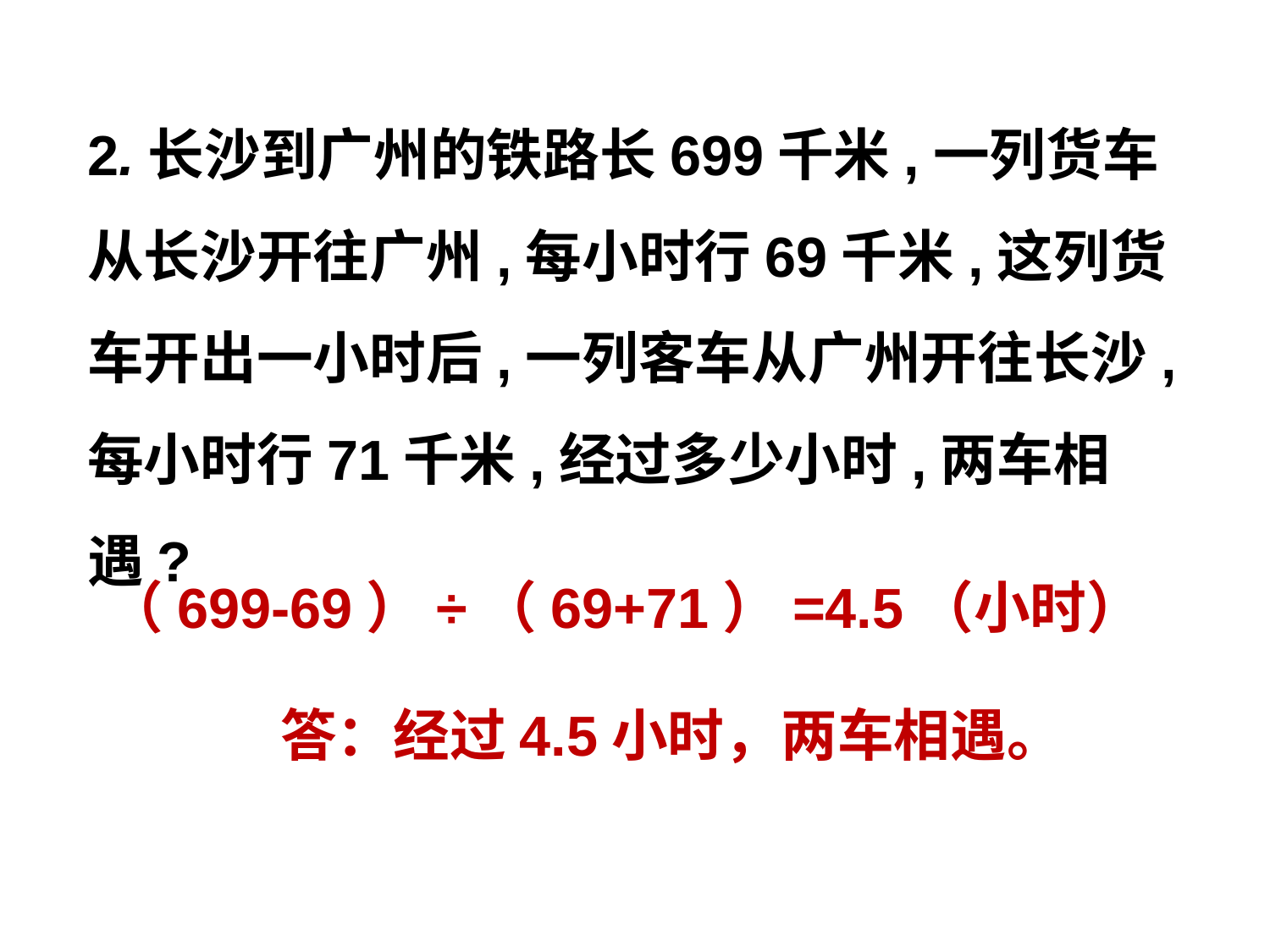

2.长沙到广州的铁路长699千米,一列货车从长沙开往广州,每小时行69千米,这列货车开出一小时后,一列客车从广州开往长沙,每小时行71千米,经过多少小时,两车相遇?
（699-69）÷（69+71）=4.5（小时）
答：经过4.5小时，两车相遇。